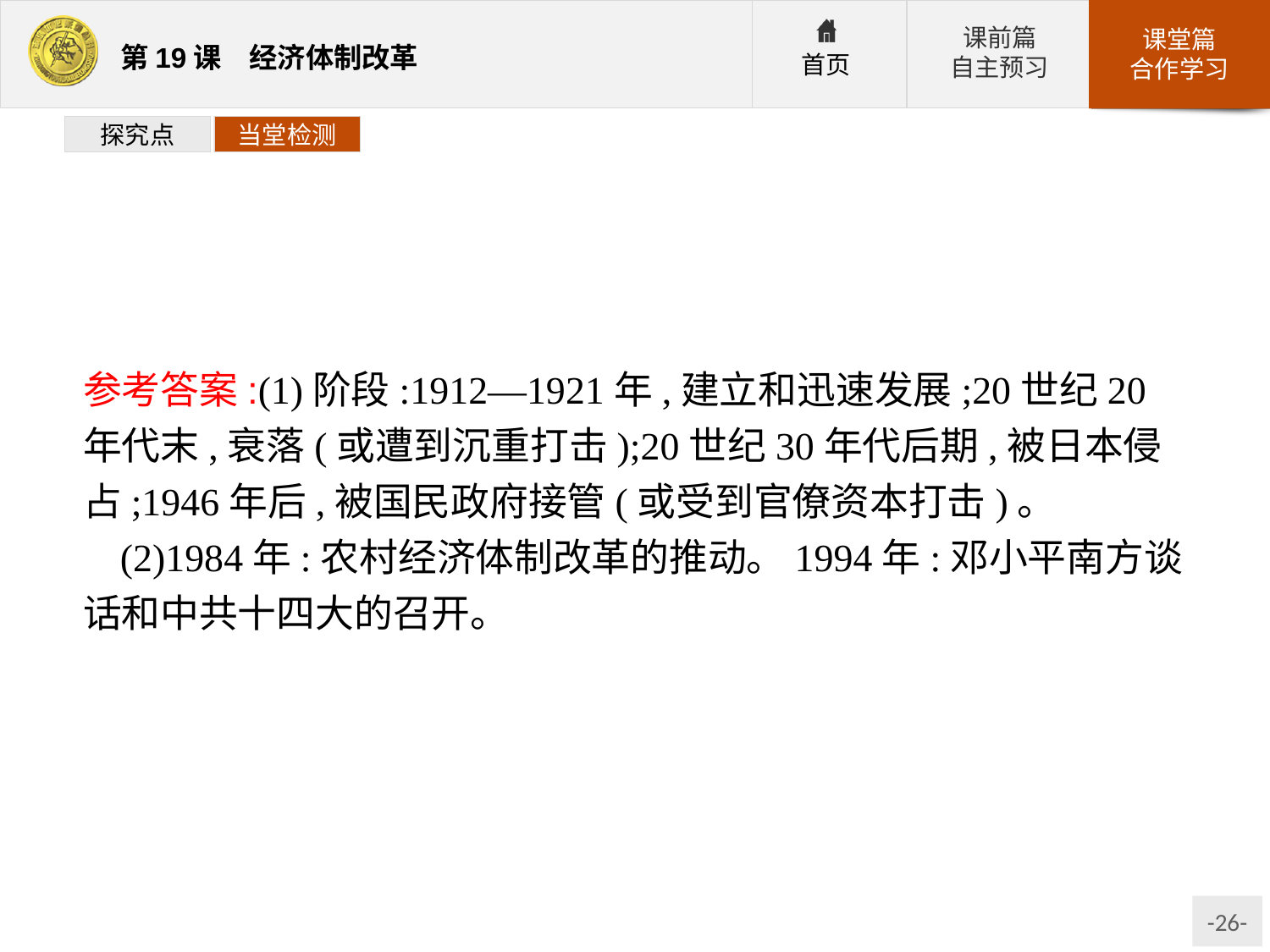

探究点
当堂检测
参考答案:(1)阶段:1912—1921年,建立和迅速发展;20世纪20年代末,衰落(或遭到沉重打击);20世纪30年代后期,被日本侵占;1946年后,被国民政府接管(或受到官僚资本打击)。
(2)1984年:农村经济体制改革的推动。1994年:邓小平南方谈话和中共十四大的召开。